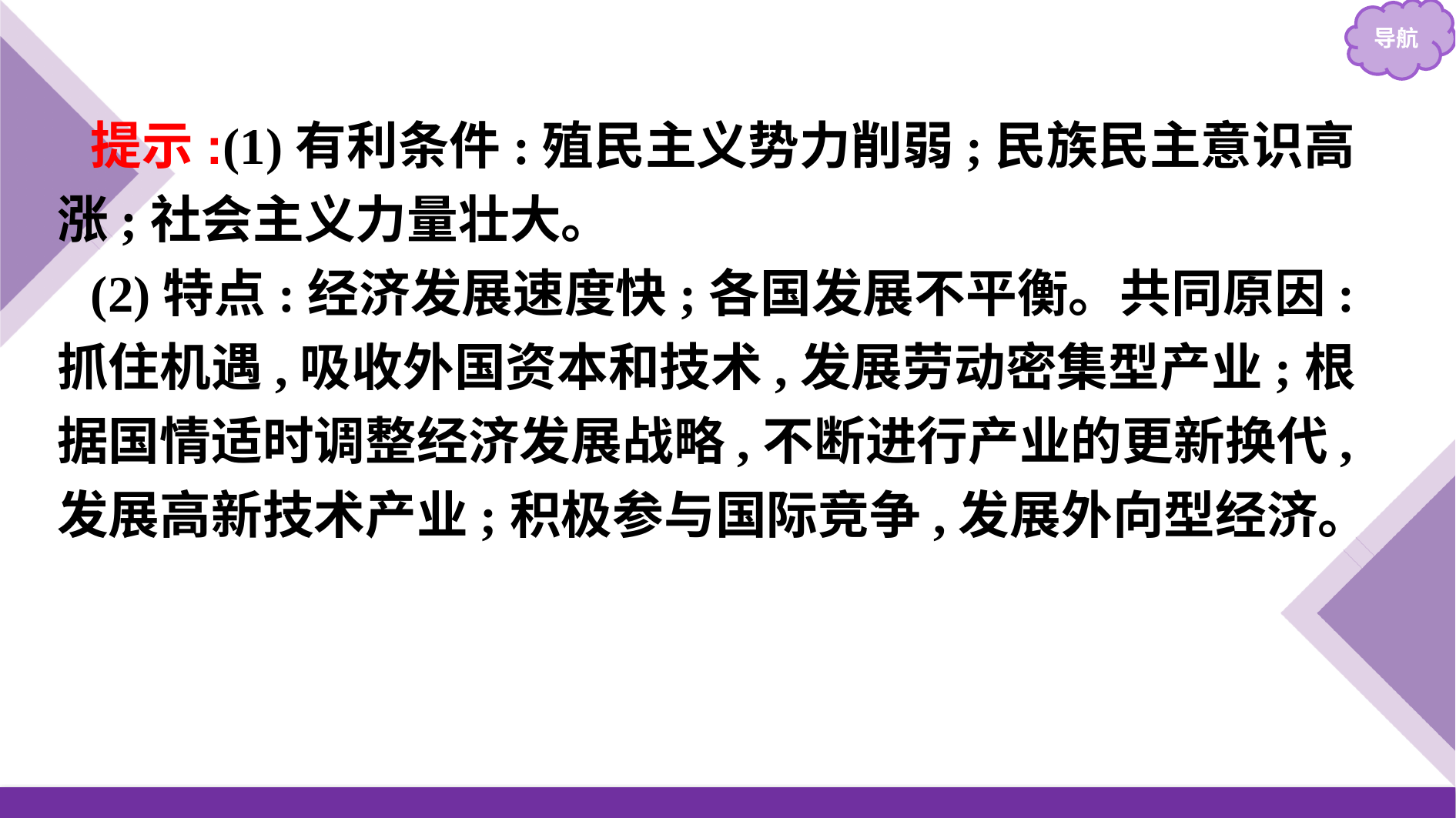

提示:(1)有利条件:殖民主义势力削弱;民族民主意识高涨;社会主义力量壮大。
(2)特点:经济发展速度快;各国发展不平衡。共同原因:抓住机遇,吸收外国资本和技术,发展劳动密集型产业;根据国情适时调整经济发展战略,不断进行产业的更新换代,发展高新技术产业;积极参与国际竞争,发展外向型经济。